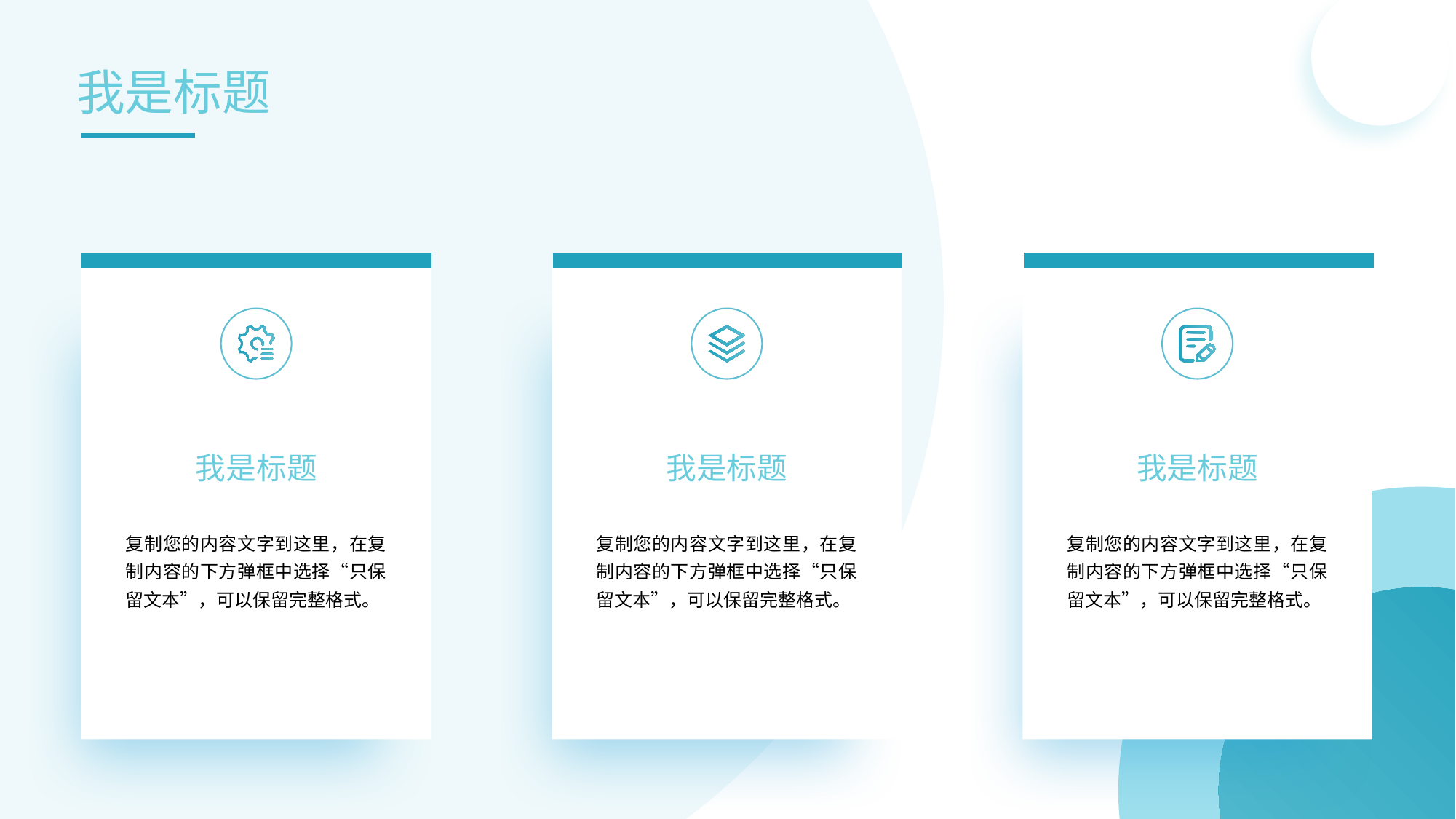

我是标题

我是标题
我是标题
我是标题
复制您的内容文字到这里，在复制内容的下方弹框中选择“只保留文本”，可以保留完整格式。
复制您的内容文字到这里，在复制内容的下方弹框中选择“只保留文本”，可以保留完整格式。
复制您的内容文字到这里，在复制内容的下方弹框中选择“只保留文本”，可以保留完整格式。